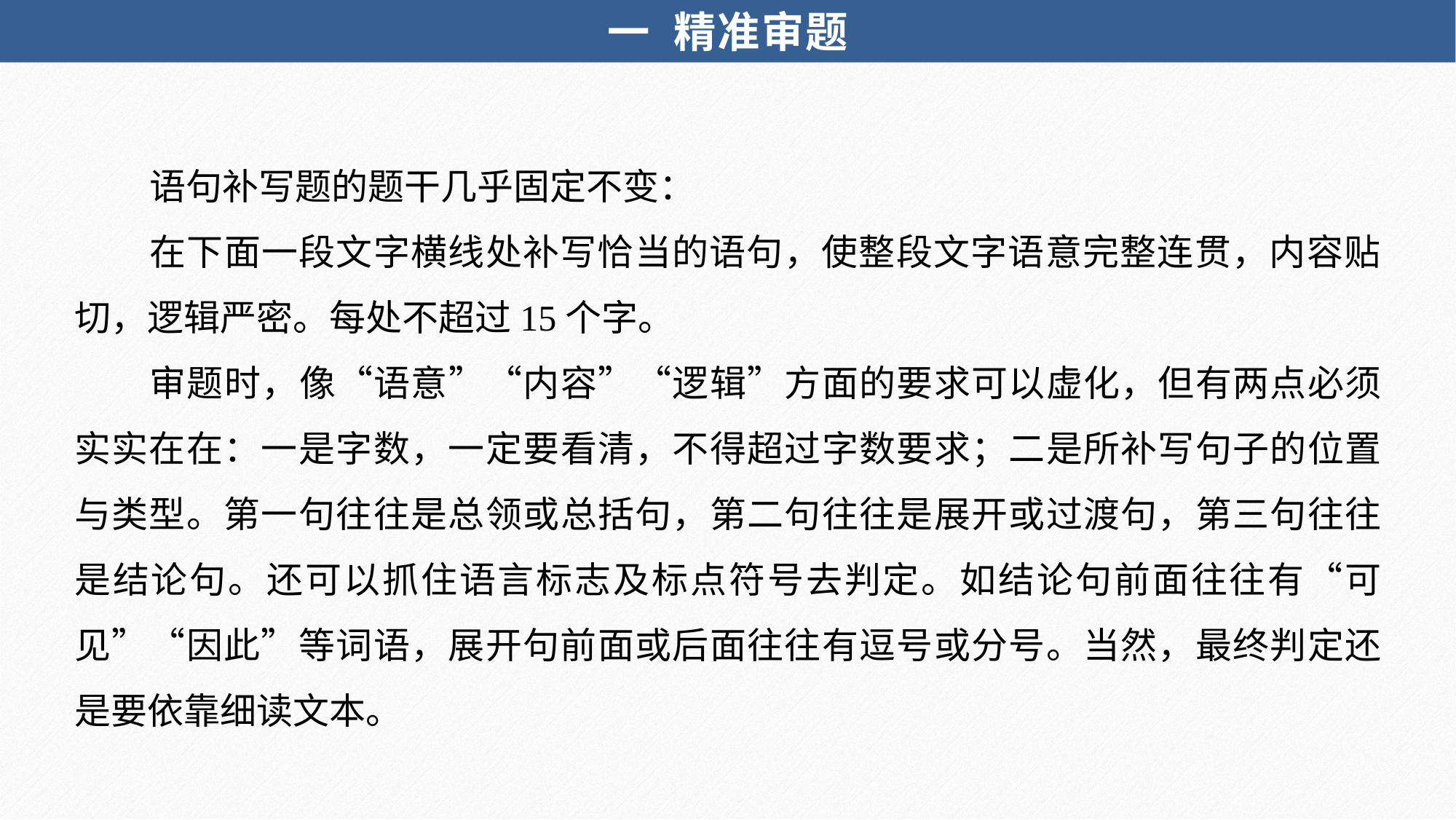

一  精准审题
语句补写题的题干几乎固定不变：
在下面一段文字横线处补写恰当的语句，使整段文字语意完整连贯，内容贴切，逻辑严密。每处不超过15个字。
审题时，像“语意”“内容”“逻辑”方面的要求可以虚化，但有两点必须实实在在：一是字数，一定要看清，不得超过字数要求；二是所补写句子的位置与类型。第一句往往是总领或总括句，第二句往往是展开或过渡句，第三句往往是结论句。还可以抓住语言标志及标点符号去判定。如结论句前面往往有“可见”“因此”等词语，展开句前面或后面往往有逗号或分号。当然，最终判定还是要依靠细读文本。